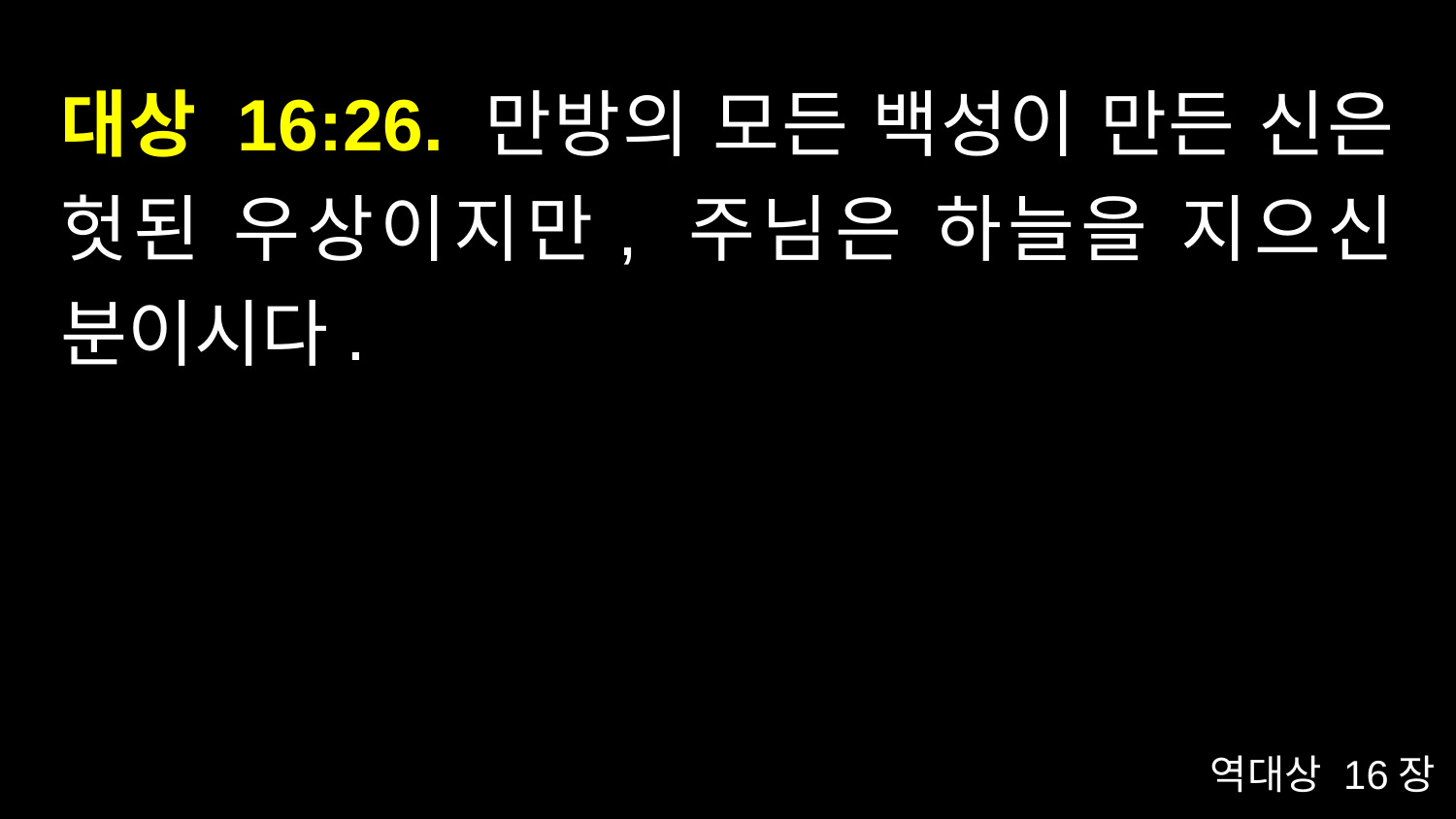

# 대상 16:26. 만방의 모든 백성이 만든 신은 헛된 우상이지만, 주님은 하늘을 지으신 분이시다.
역대상 16장